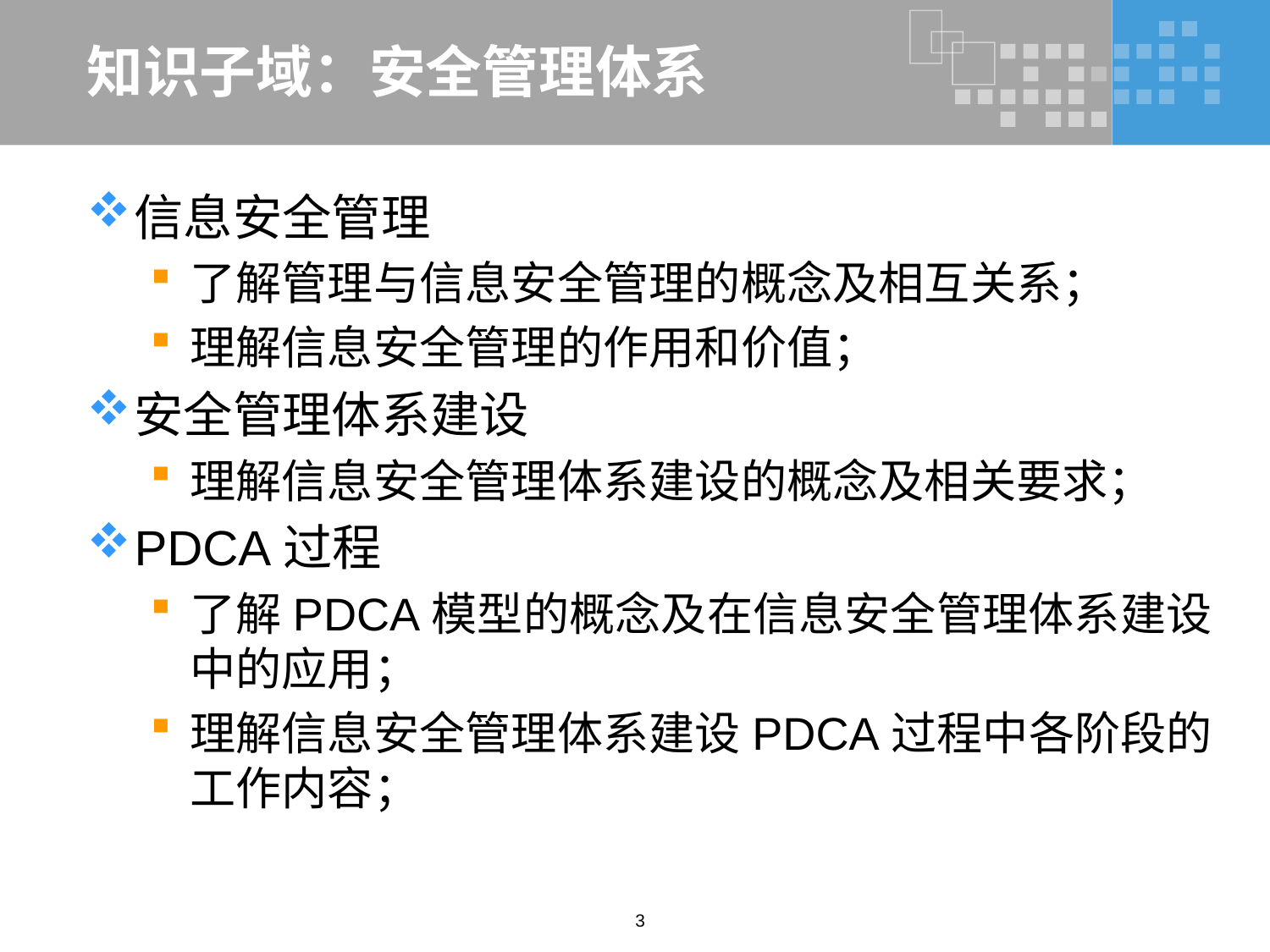

# 知识子域：安全管理体系
信息安全管理
了解管理与信息安全管理的概念及相互关系；
理解信息安全管理的作用和价值；
安全管理体系建设
理解信息安全管理体系建设的概念及相关要求；
PDCA过程
了解PDCA模型的概念及在信息安全管理体系建设中的应用；
理解信息安全管理体系建设PDCA过程中各阶段的工作内容；
3